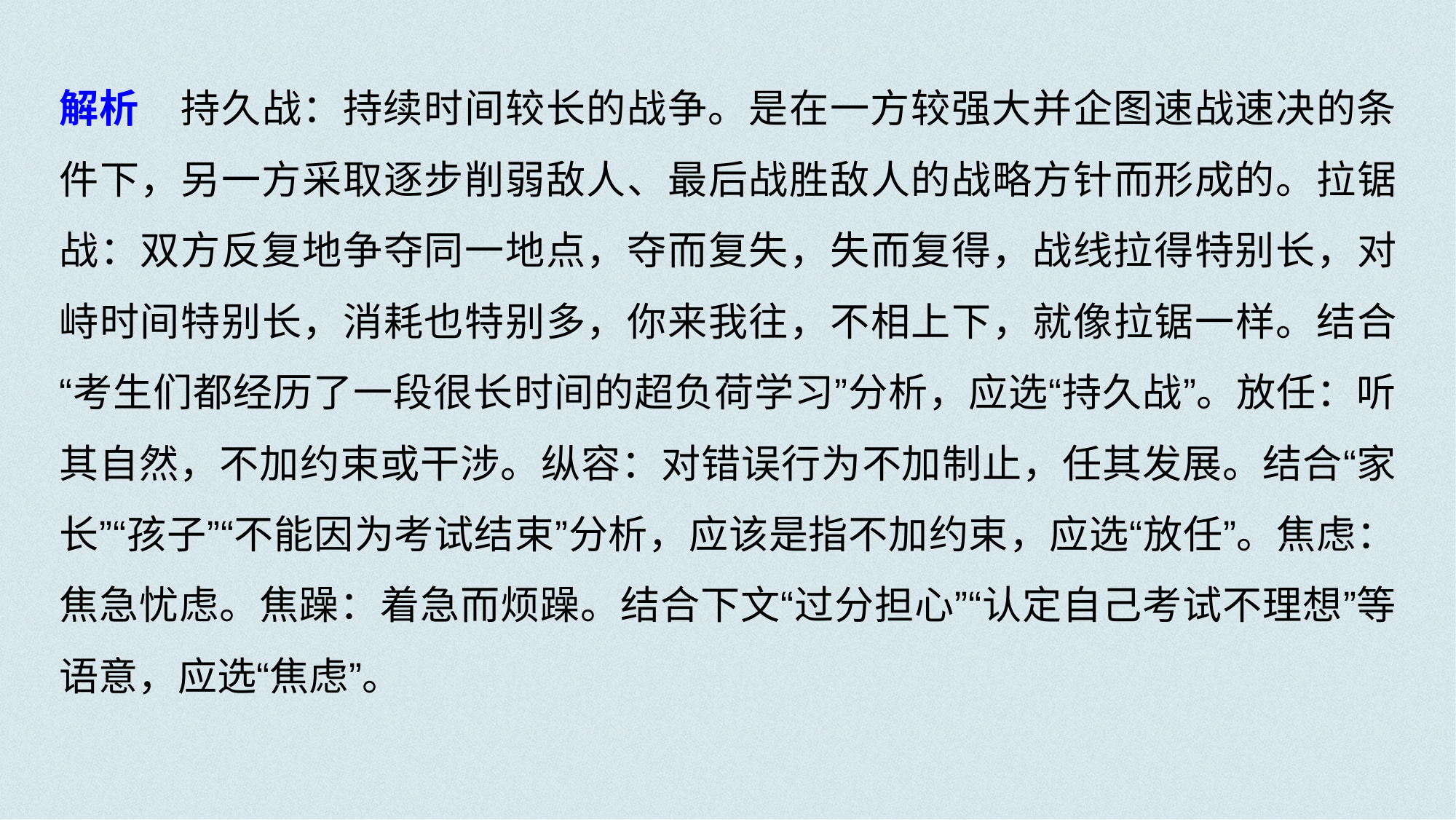

解析　持久战：持续时间较长的战争。是在一方较强大并企图速战速决的条件下，另一方采取逐步削弱敌人、最后战胜敌人的战略方针而形成的。拉锯战：双方反复地争夺同一地点，夺而复失，失而复得，战线拉得特别长，对峙时间特别长，消耗也特别多，你来我往，不相上下，就像拉锯一样。结合“考生们都经历了一段很长时间的超负荷学习”分析，应选“持久战”。放任：听其自然，不加约束或干涉。纵容：对错误行为不加制止，任其发展。结合“家长”“孩子”“不能因为考试结束”分析，应该是指不加约束，应选“放任”。焦虑：焦急忧虑。焦躁：着急而烦躁。结合下文“过分担心”“认定自己考试不理想”等语意，应选“焦虑”。